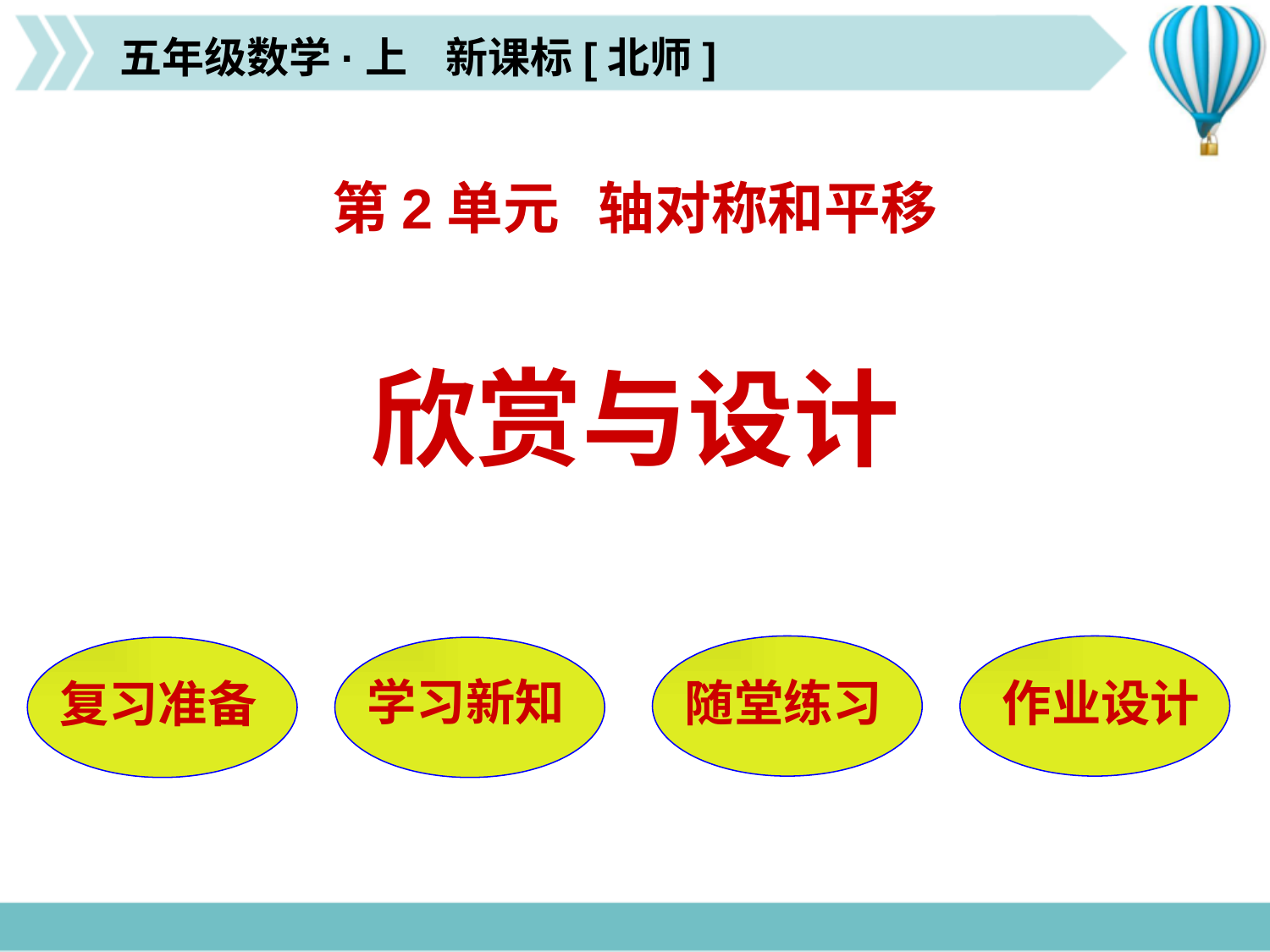

五年级数学·上    新课标[北师]
第2单元   轴对称和平移
欣赏与设计

随堂练习

作业设计

复习准备

学习新知